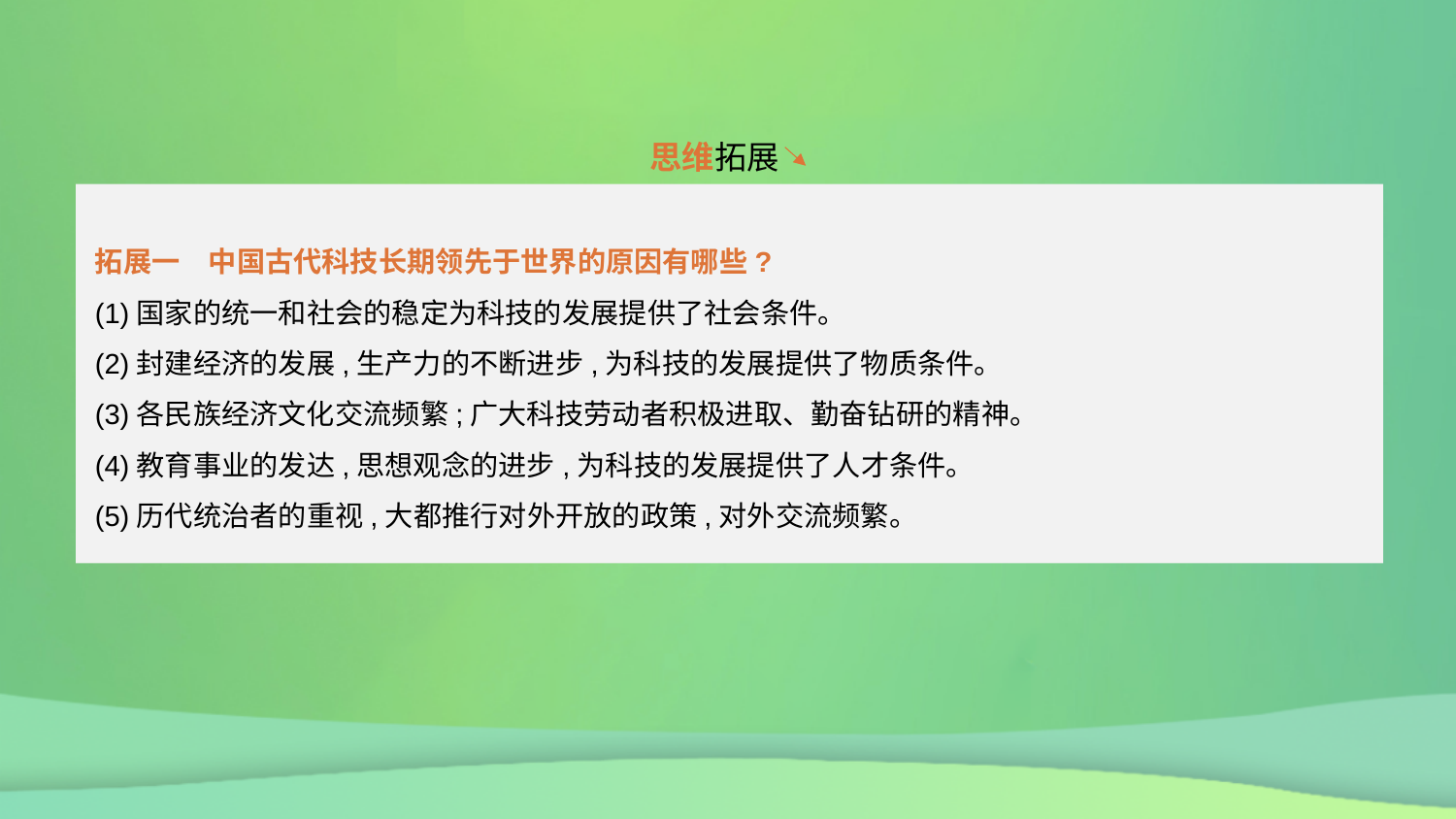

思维拓展

拓展一　中国古代科技长期领先于世界的原因有哪些?
(1)国家的统一和社会的稳定为科技的发展提供了社会条件。
(2)封建经济的发展,生产力的不断进步,为科技的发展提供了物质条件。
(3)各民族经济文化交流频繁;广大科技劳动者积极进取、勤奋钻研的精神。
(4)教育事业的发达,思想观念的进步,为科技的发展提供了人才条件。
(5)历代统治者的重视,大都推行对外开放的政策,对外交流频繁。